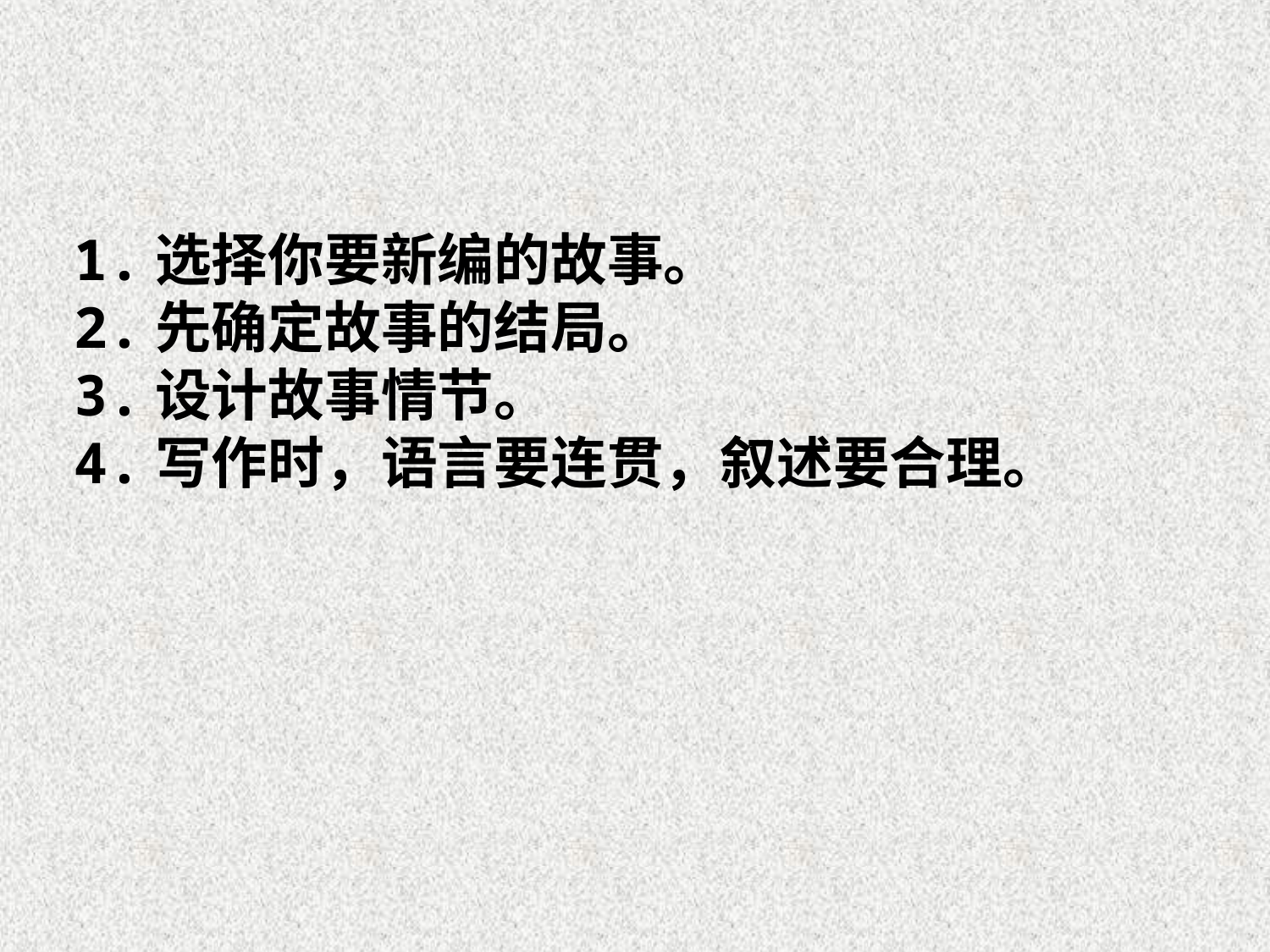

1.选择你要新编的故事。
2.先确定故事的结局。
3.设计故事情节。
4.写作时，语言要连贯，叙述要合理。